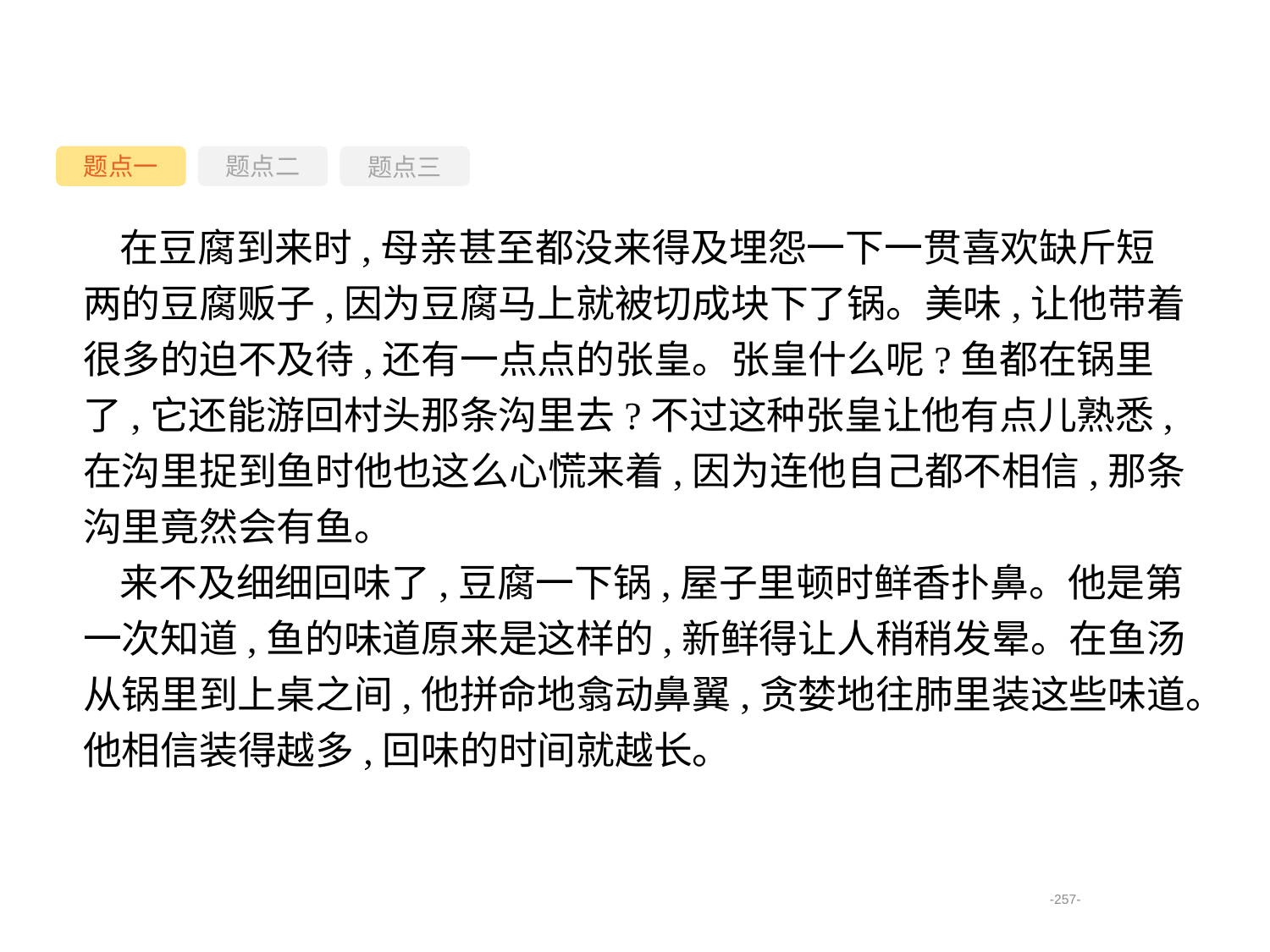

题点一
题点三
题点二
在豆腐到来时,母亲甚至都没来得及埋怨一下一贯喜欢缺斤短两的豆腐贩子,因为豆腐马上就被切成块下了锅。美味,让他带着很多的迫不及待,还有一点点的张皇。张皇什么呢?鱼都在锅里了,它还能游回村头那条沟里去?不过这种张皇让他有点儿熟悉,在沟里捉到鱼时他也这么心慌来着,因为连他自己都不相信,那条沟里竟然会有鱼。
来不及细细回味了,豆腐一下锅,屋子里顿时鲜香扑鼻。他是第一次知道,鱼的味道原来是这样的,新鲜得让人稍稍发晕。在鱼汤从锅里到上桌之间,他拼命地翕动鼻翼,贪婪地往肺里装这些味道。他相信装得越多,回味的时间就越长。
-257-